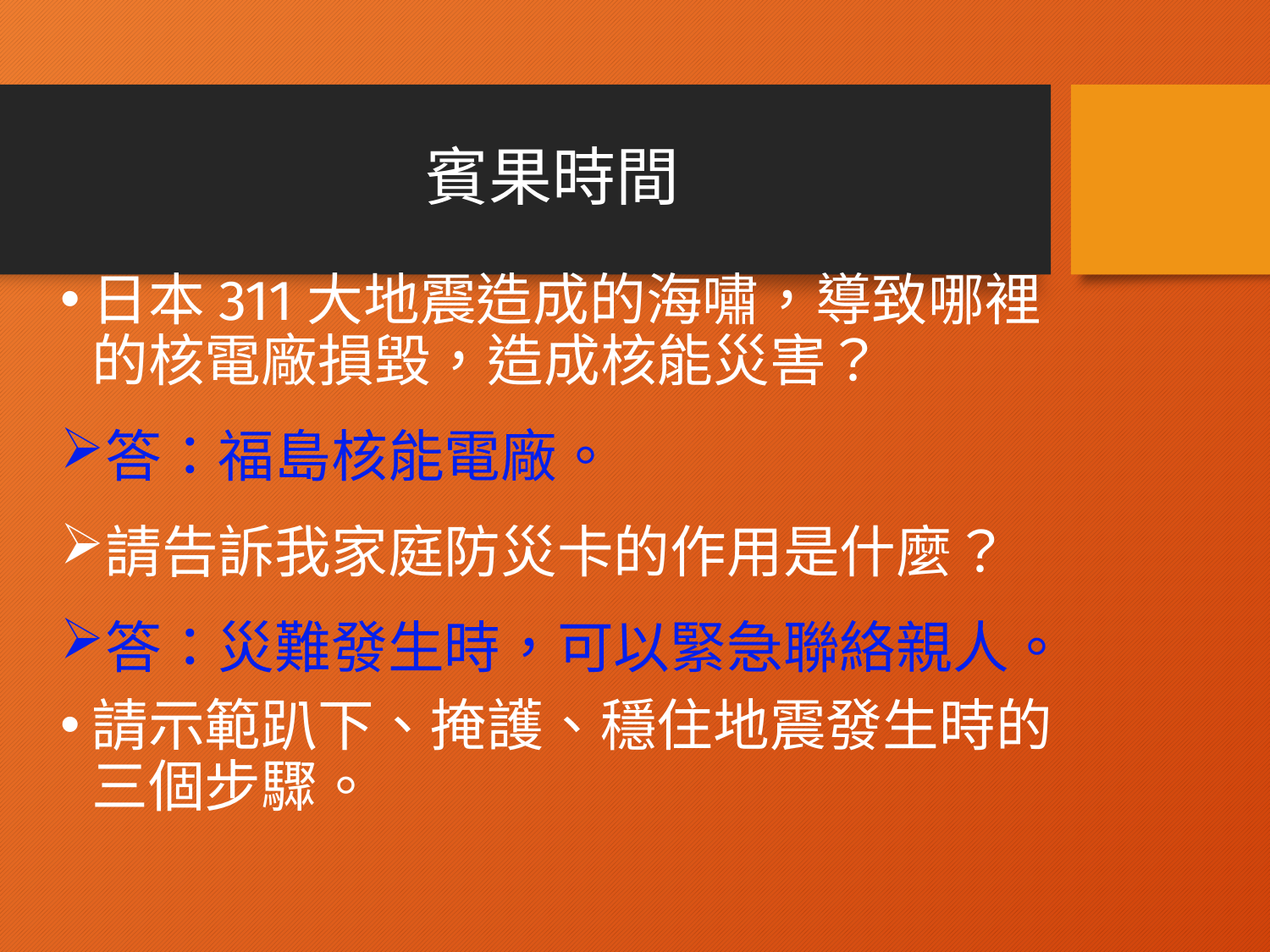

# 賓果時間
日本311大地震造成的海嘯，導致哪裡的核電廠損毀，造成核能災害？
答：福島核能電廠。
請告訴我家庭防災卡的作用是什麼？
答：災難發生時，可以緊急聯絡親人。
請示範趴下、掩護、穩住地震發生時的三個步驟。